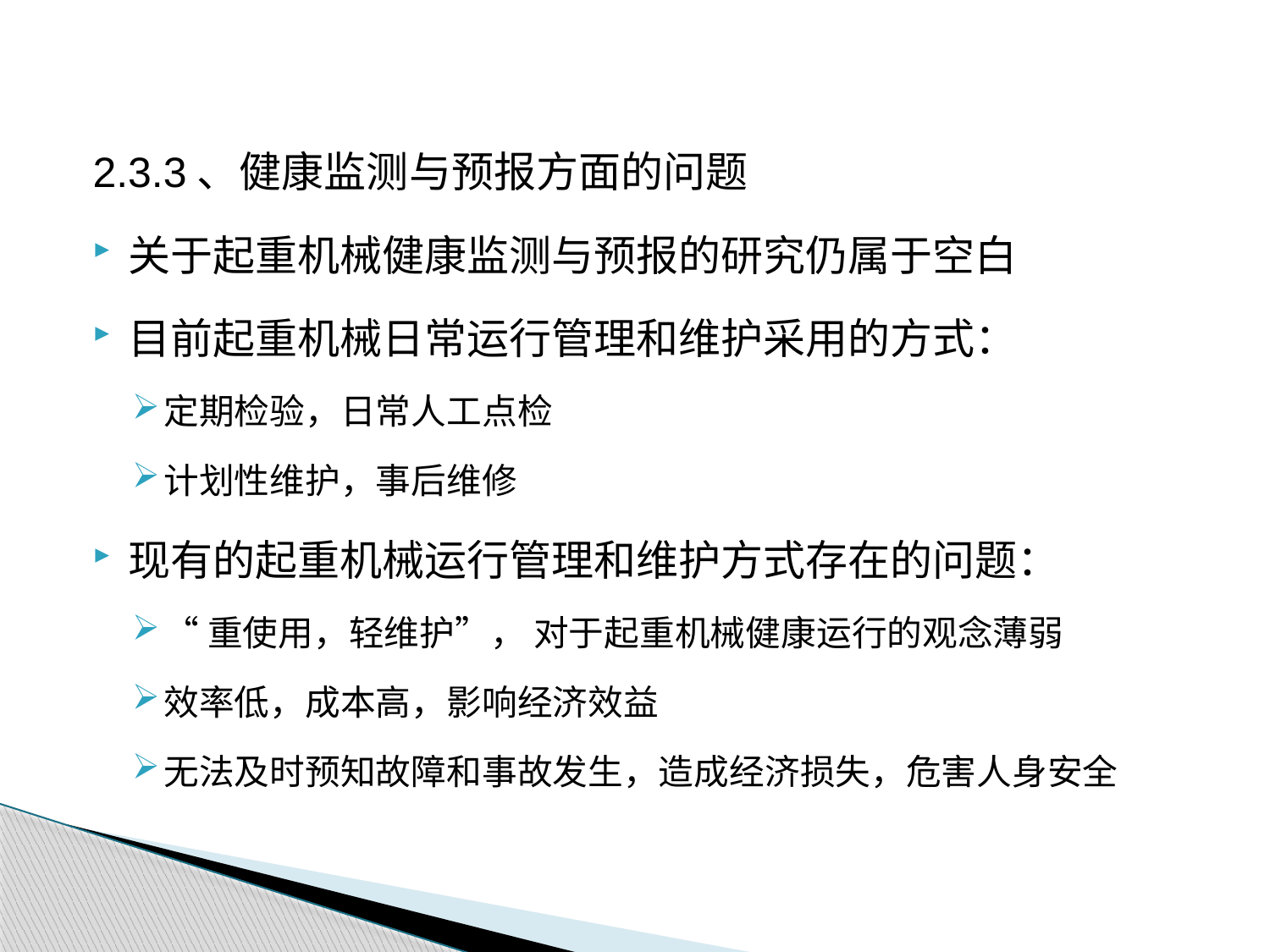

2.3.3、健康监测与预报方面的问题
关于起重机械健康监测与预报的研究仍属于空白
目前起重机械日常运行管理和维护采用的方式：
定期检验，日常人工点检
计划性维护，事后维修
现有的起重机械运行管理和维护方式存在的问题：
“重使用，轻维护”， 对于起重机械健康运行的观念薄弱
效率低，成本高，影响经济效益
无法及时预知故障和事故发生，造成经济损失，危害人身安全